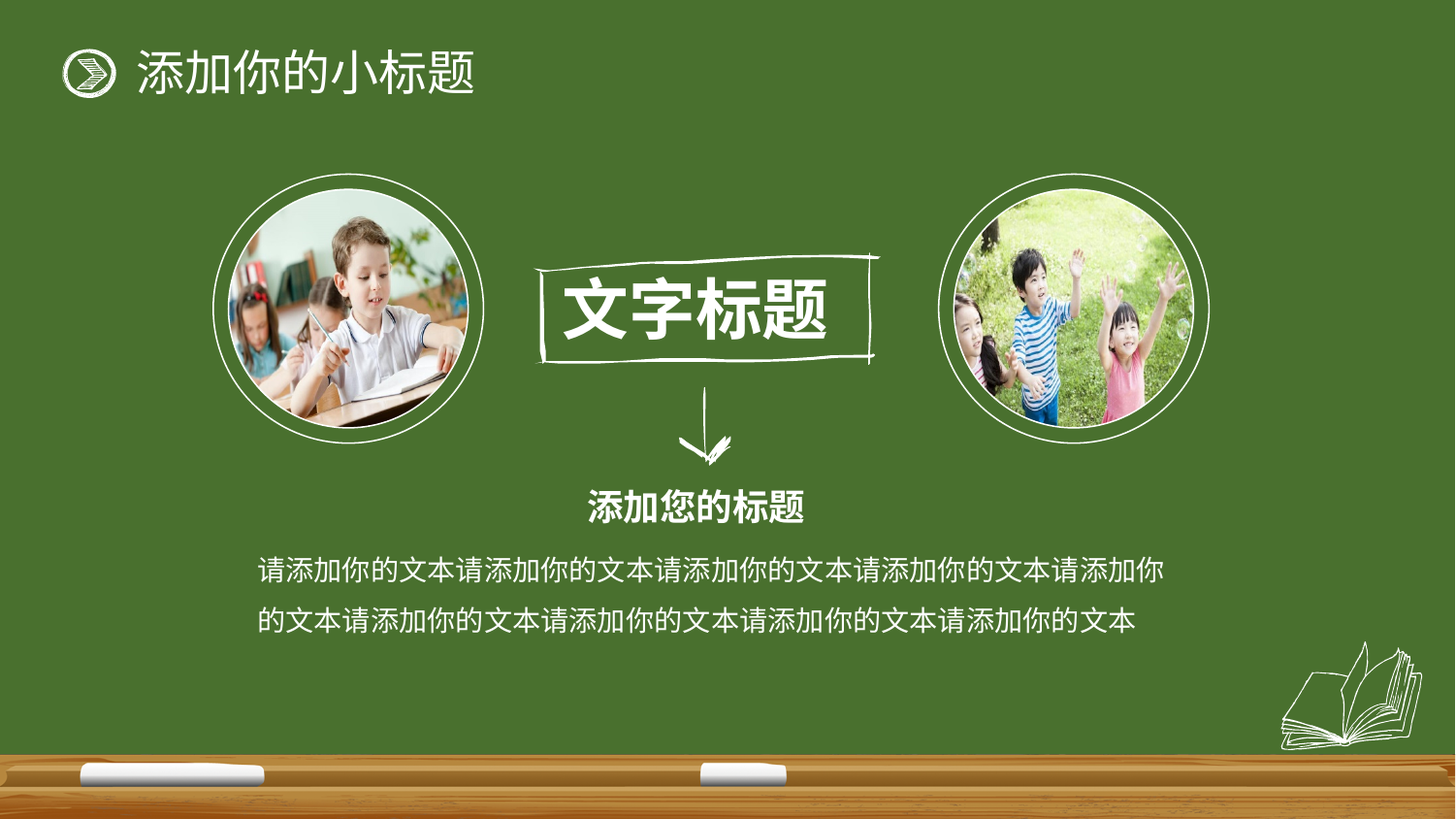

添加你的小标题

文字标题

添加您的标题
请添加你的文本请添加你的文本请添加你的文本请添加你的文本请添加你的文本请添加你的文本请添加你的文本请添加你的文本请添加你的文本